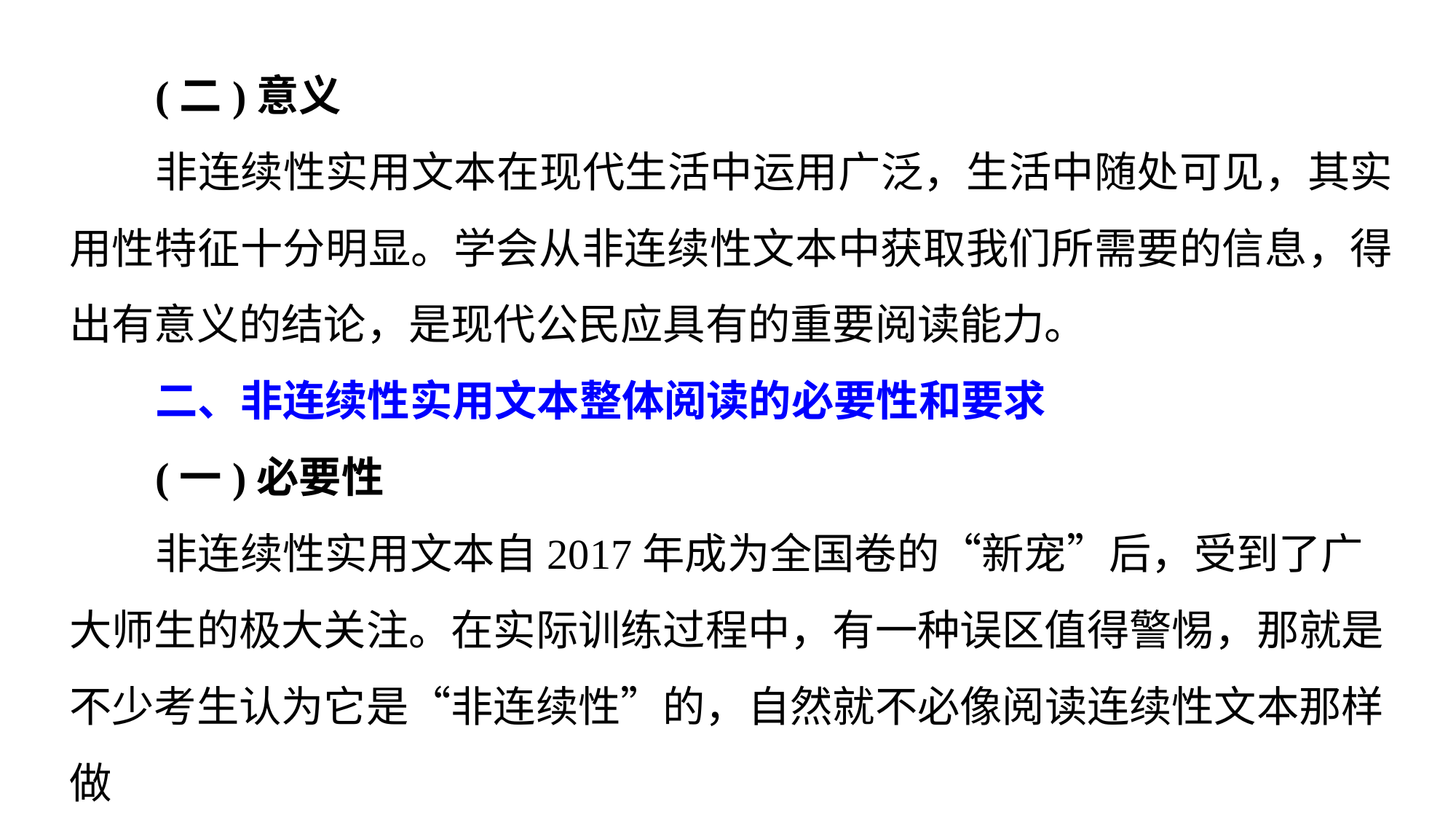

(二)意义
非连续性实用文本在现代生活中运用广泛，生活中随处可见，其实用性特征十分明显。学会从非连续性文本中获取我们所需要的信息，得出有意义的结论，是现代公民应具有的重要阅读能力。
二、非连续性实用文本整体阅读的必要性和要求
(一)必要性
非连续性实用文本自2017年成为全国卷的“新宠”后，受到了广大师生的极大关注。在实际训练过程中，有一种误区值得警惕，那就是不少考生认为它是“非连续性”的，自然就不必像阅读连续性文本那样做